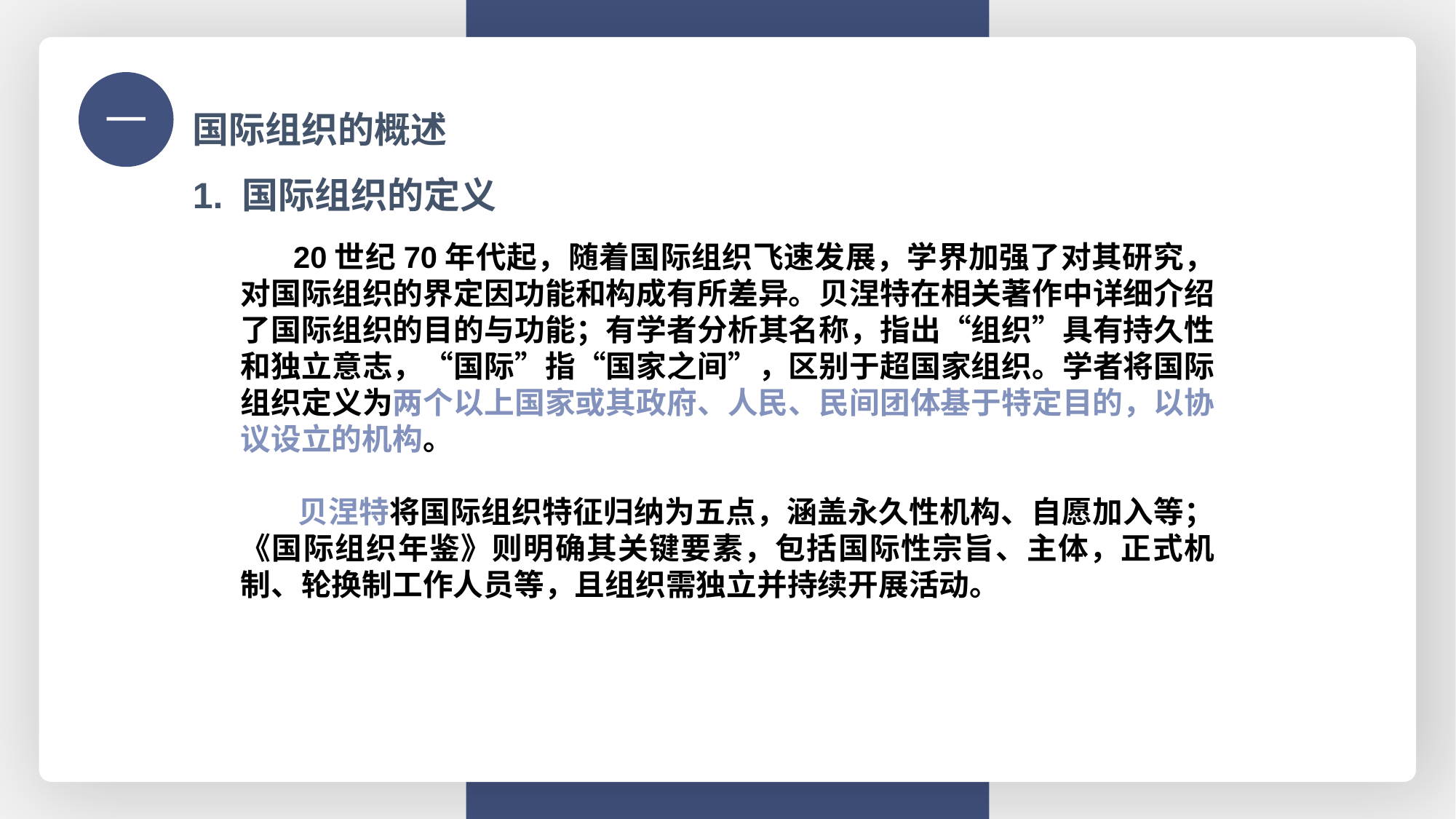

国际组织的概述
一
1. 国际组织的定义
      20世纪70年代起，随着国际组织飞速发展，学界加强了对其研究，对国际组织的界定因功能和构成有所差异。贝涅特在相关著作中详细介绍了国际组织的目的与功能；有学者分析其名称，指出“组织”具有持久性和独立意志，“国际”指“国家之间”，区别于超国家组织。学者将国际组织定义为两个以上国家或其政府、人民、民间团体基于特定目的，以协议设立的机构。

       贝涅特将国际组织特征归纳为五点，涵盖永久性机构、自愿加入等；《国际组织年鉴》则明确其关键要素，包括国际性宗旨、主体，正式机制、轮换制工作人员等，且组织需独立并持续开展活动。